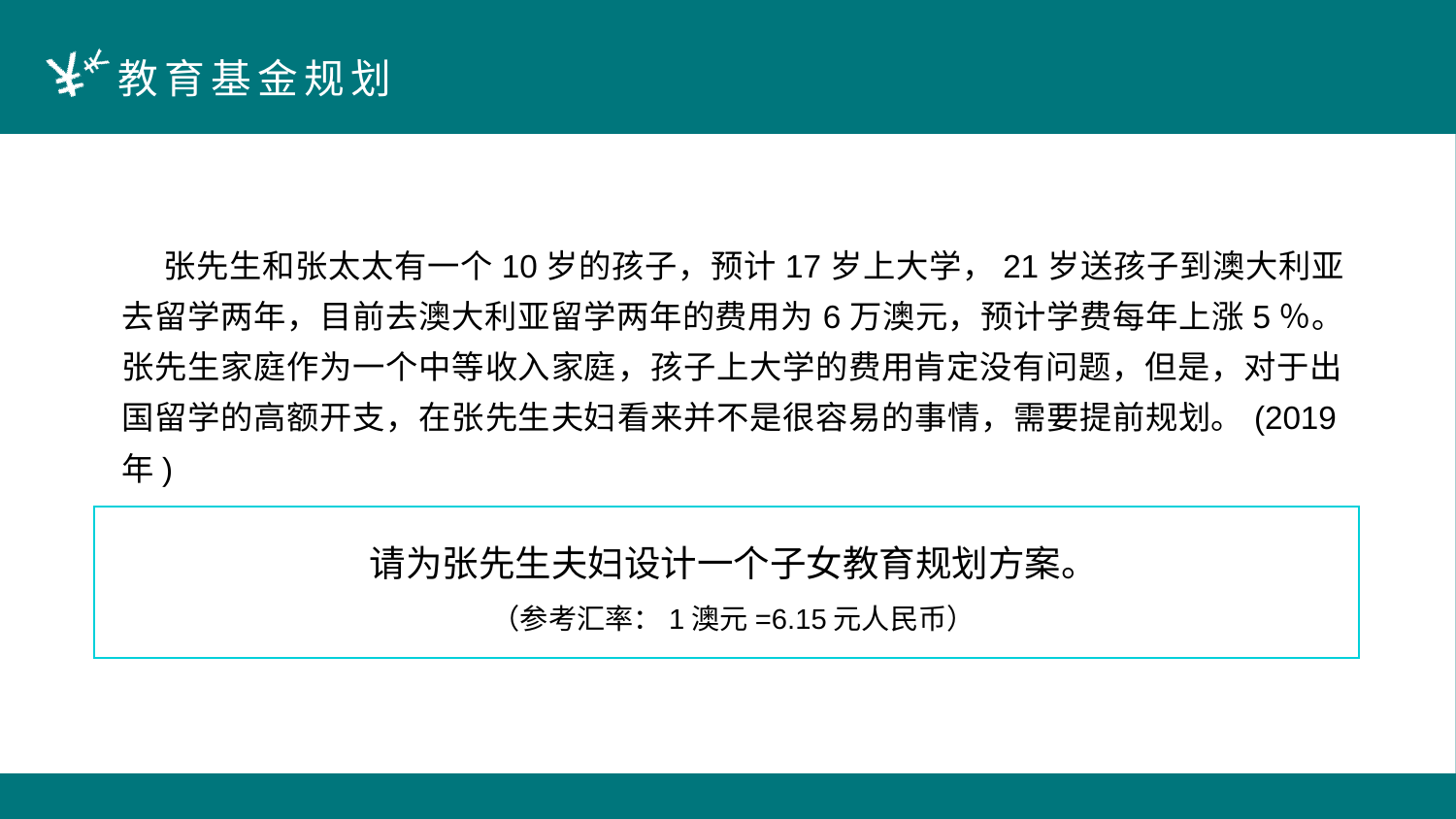

张先生和张太太有一个10岁的孩子，预计17岁上大学，21岁送孩子到澳大利亚去留学两年，目前去澳大利亚留学两年的费用为6万澳元，预计学费每年上涨5％。张先生家庭作为一个中等收入家庭，孩子上大学的费用肯定没有问题，但是，对于出国留学的高额开支，在张先生夫妇看来并不是很容易的事情，需要提前规划。(2019年)

请为张先生夫妇设计一个子女教育规划方案。
（参考汇率：1澳元=6.15元人民币）